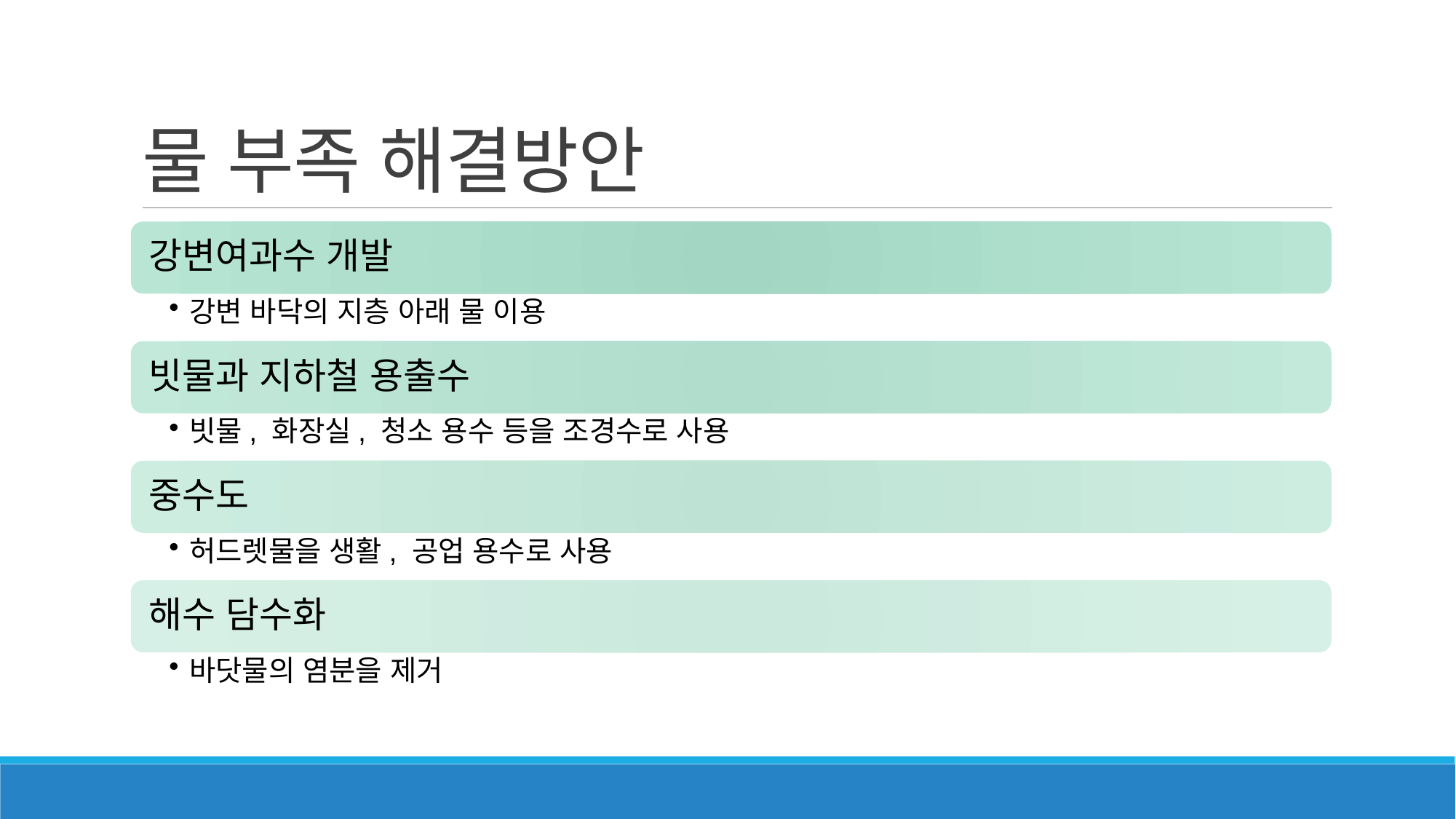

# 물 부족 해결방안
강변여과수 개발
강변 바닥의 지층 아래 물 이용
빗물과 지하철 용출수
빗물, 화장실, 청소 용수 등을 조경수로 사용
중수도
허드렛물을 생활, 공업 용수로 사용
해수 담수화
바닷물의 염분을 제거